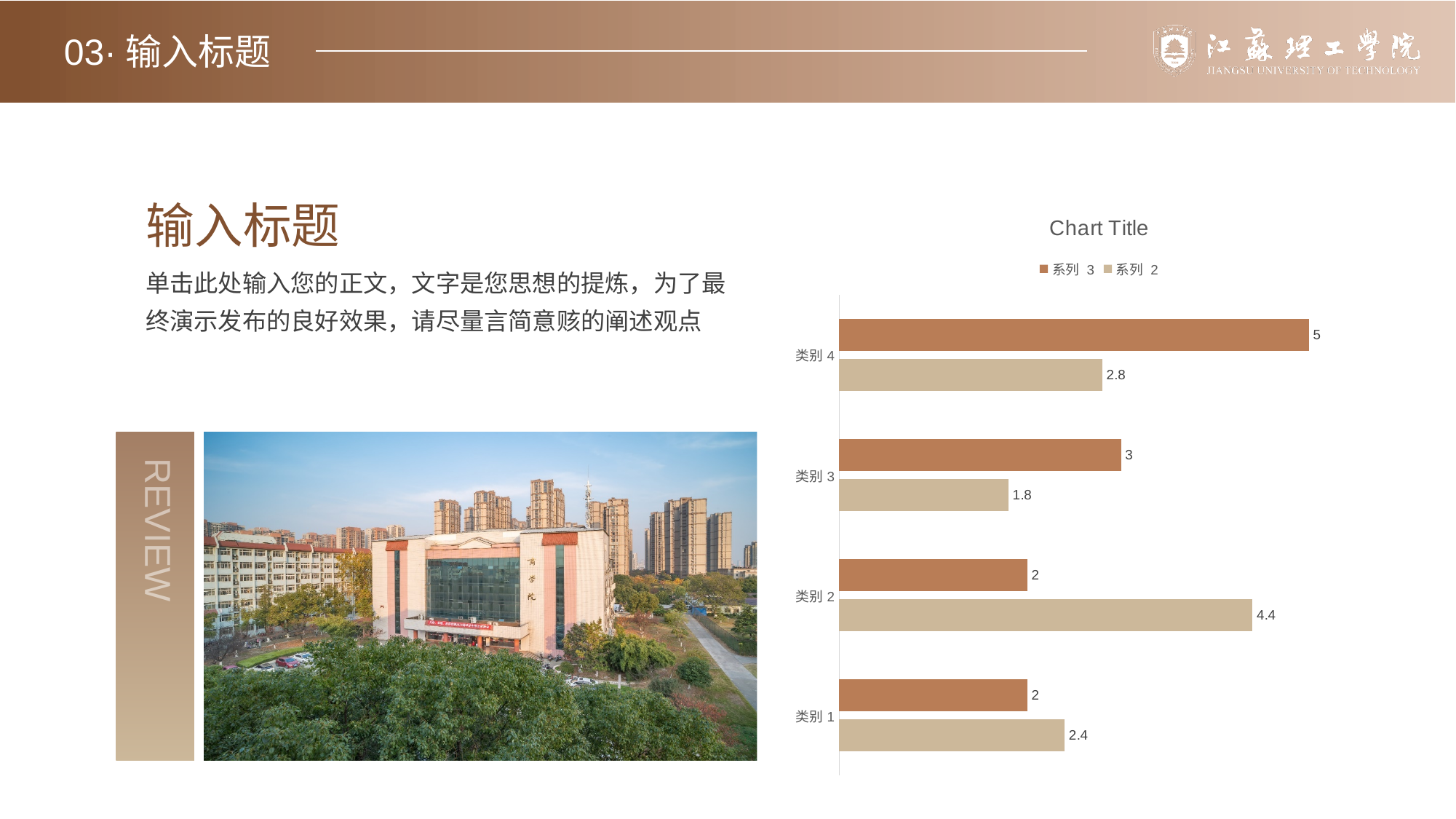

03·输入标题
输入标题
单击此处输入您的正文，文字是您思想的提炼，为了最终演示发布的良好效果，请尽量言简意赅的阐述观点

REVIEW

### Chart:

| Category | 系列 2 | 系列 3 |
|---|---|---|
| 类别1 | 2.4 | 2.0 |
| 类别2 | 4.4 | 2.0 |
| 类别3 | 1.8 | 3.0 |
| 类别4 | 2.8 | 5.0 |